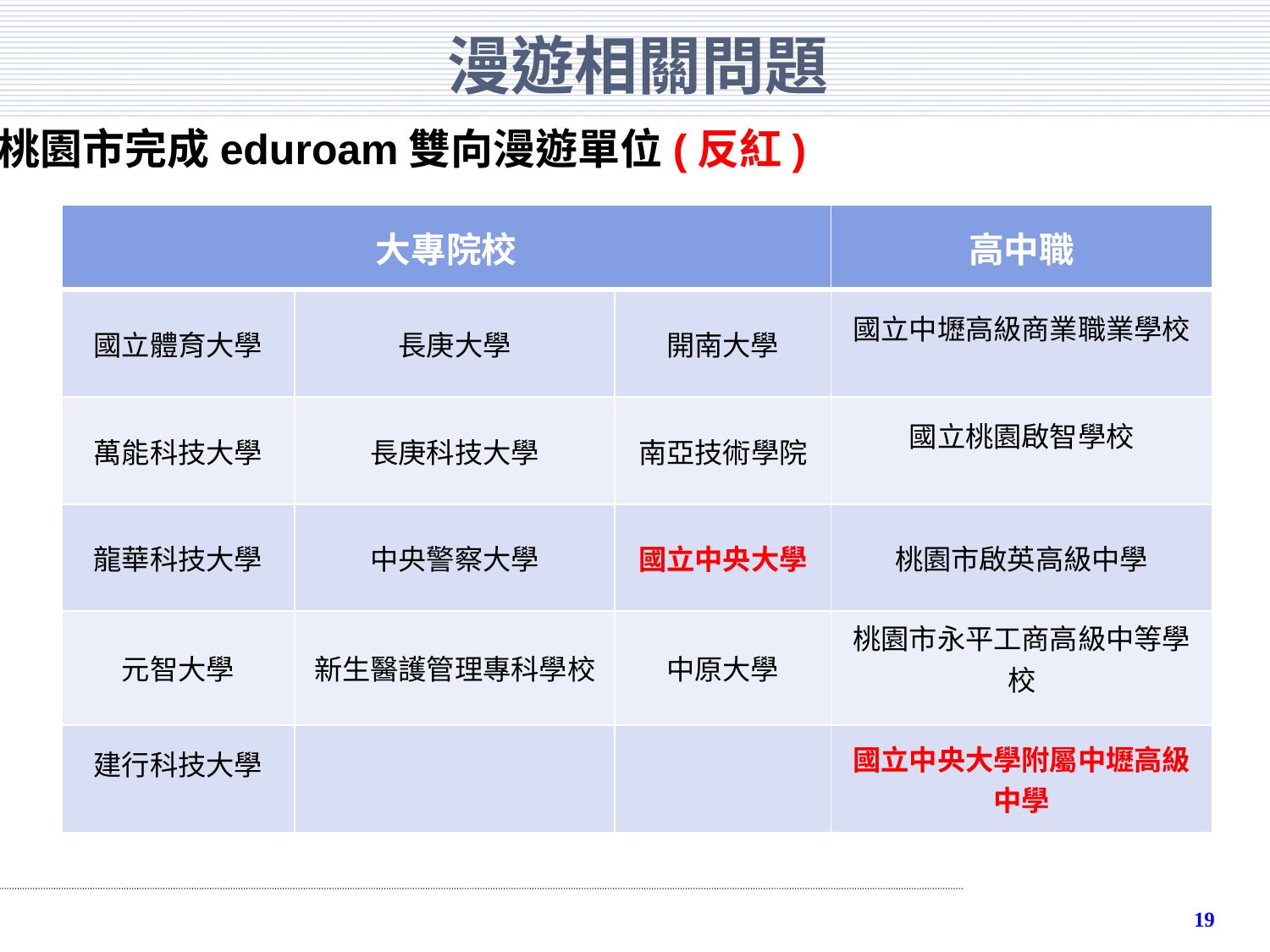

# 漫遊相關問題
桃園市完成eduroam雙向漫遊單位(反紅)
| 大專院校 |  |  | 高中職 |
| --- | --- | --- | --- |
| 國立體育大學 | 長庚大學 | 開南大學 | 國立中壢高級商業職業學校 |
| 萬能科技大學 | 長庚科技大學 | 南亞技術學院 | 國立桃園啟智學校 |
| 龍華科技大學 | 中央警察大學 | 國立中央大學 | 桃園市啟英高級中學 |
| 元智大學 | 新生醫護管理專科學校 | 中原大學 | 桃園市永平工商高級中等學校 |
| 建行科技大學 |  |  | 國立中央大學附屬中壢高級中學 |
19